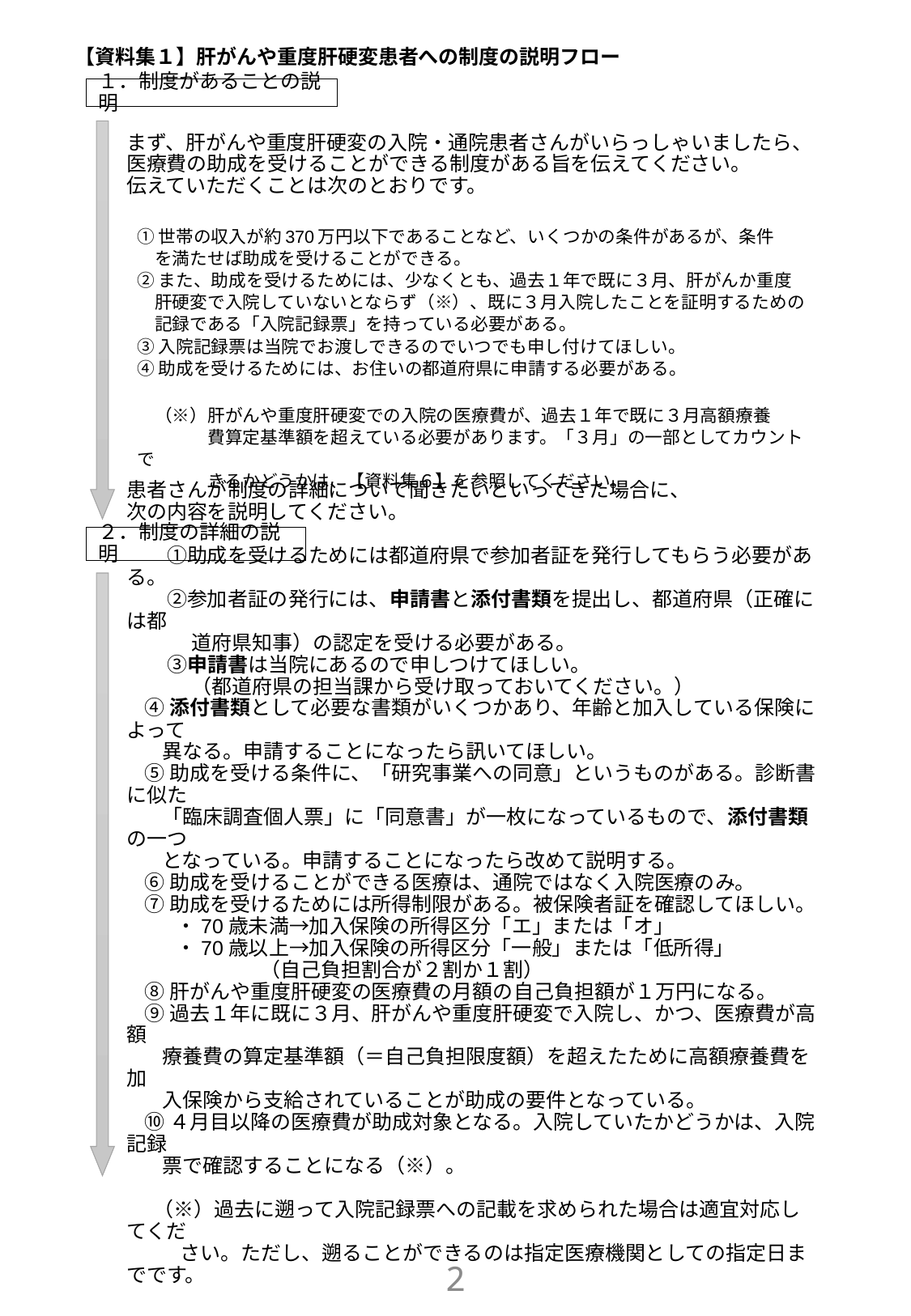

【資料集１】肝がんや重度肝硬変患者への制度の説明フロー
１．制度があることの説明

# まず、肝がんや重度肝硬変の入院・通院患者さんがいらっしゃいましたら、 医療費の助成を受けることができる制度がある旨を伝えてください。 伝えていただくことは次のとおりです。
①世帯の収入が約370万円以下であることなど、いくつかの条件があるが、条件
　を満たせば助成を受けることができる。
②また、助成を受けるためには、少なくとも、過去１年で既に３月、肝がんか重度
　肝硬変で入院していないとならず（※）、既に３月入院したことを証明するための
　記録である「入院記録票」を持っている必要がある。
③入院記録票は当院でお渡しできるのでいつでも申し付けてほしい。
④助成を受けるためには、お住いの都道府県に申請する必要がある。

　（※）肝がんや重度肝硬変での入院の医療費が、過去１年で既に３月高額療養
　　　　費算定基準額を超えている必要があります。「３月」の一部としてカウントで
　　　　きるかどうかは、【資料集６】を参照してください。

２．制度の詳細の説明
患者さんが制度の詳細について聞きたいといってきた場合に、
次の内容を説明してください。

　　①助成を受けるためには都道府県で参加者証を発行してもらう必要がある。
　　②参加者証の発行には、申請書と添付書類を提出し、都道府県（正確には都
　　　 道府県知事）の認定を受ける必要がある。
　　③申請書は当院にあるので申しつけてほしい。
　　 　（都道府県の担当課から受け取っておいてください。）
    ④添付書類として必要な書類がいくつかあり、年齢と加入している保険によって
       異なる。申請することになったら訊いてほしい。
    ⑤助成を受ける条件に、「研究事業への同意」というものがある。診断書に似た
       「臨床調査個人票」に「同意書」が一枚になっているもので、添付書類の一つ
       となっている。申請することになったら改めて説明する。
    ⑥助成を受けることができる医療は、通院ではなく入院医療のみ。
    ⑦助成を受けるためには所得制限がある。被保険者証を確認してほしい。
          ・70歳未満→加入保険の所得区分「エ」または「オ」
          ・70歳以上→加入保険の所得区分「一般」または「低所得」
                             （自己負担割合が２割か１割）
    ⑧肝がんや重度肝硬変の医療費の月額の自己負担額が１万円になる。
    ⑨過去１年に既に３月、肝がんや重度肝硬変で入院し、かつ、医療費が高額
       療養費の算定基準額（＝自己負担限度額）を超えたために高額療養費を加
       入保険から支給されていることが助成の要件となっている。
    ⑩４月目以降の医療費が助成対象となる。入院していたかどうかは、入院記録
       票で確認することになる（※）。

     （※）過去に遡って入院記録票への記載を求められた場合は適宜対応してくだ
           さい。ただし、遡ることができるのは指定医療機関としての指定日までです。

2